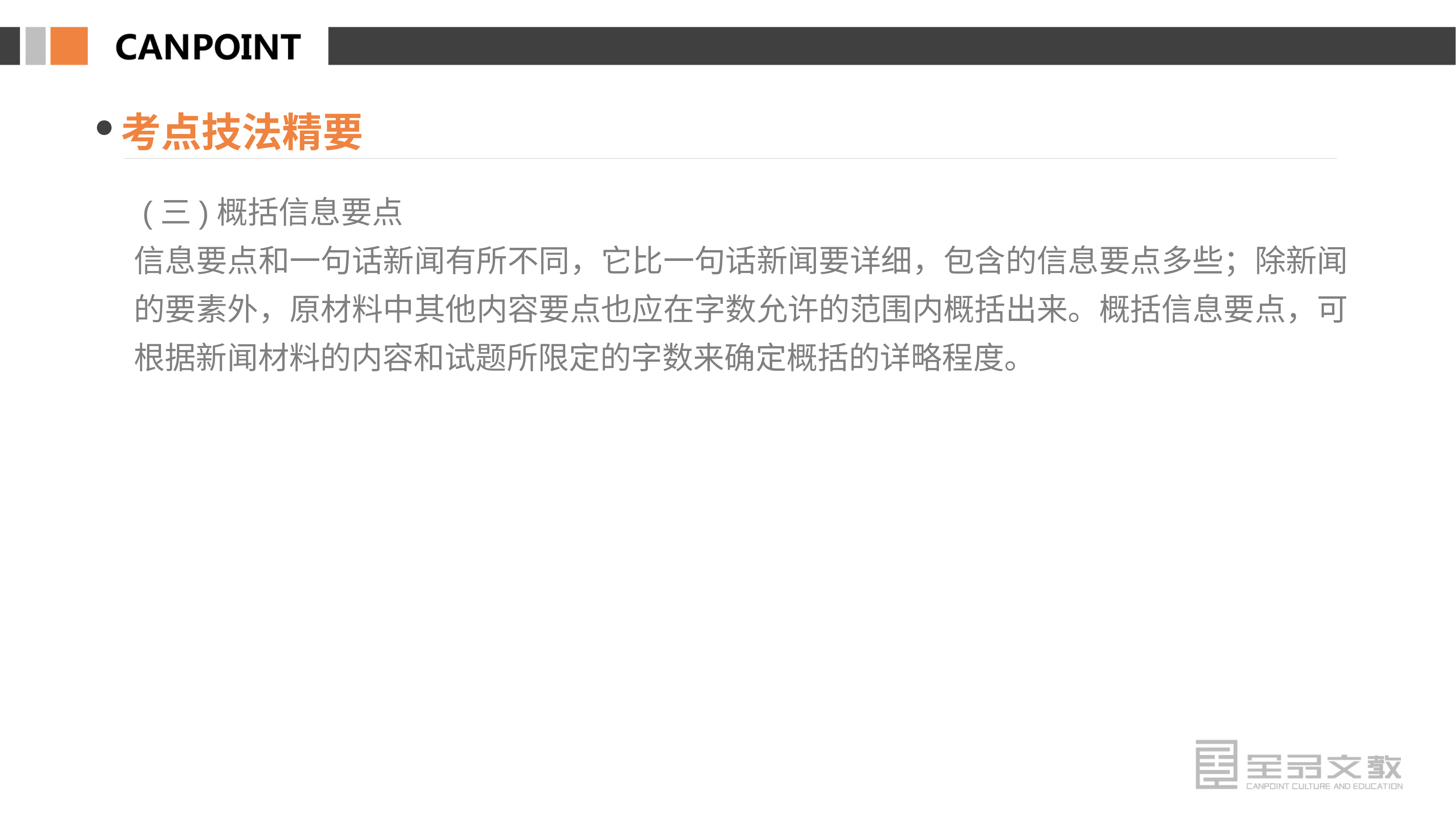

考点技法精要

 (三)概括信息要点
信息要点和一句话新闻有所不同，它比一句话新闻要详细，包含的信息要点多些；除新闻的要素外，原材料中其他内容要点也应在字数允许的范围内概括出来。概括信息要点，可根据新闻材料的内容和试题所限定的字数来确定概括的详略程度。